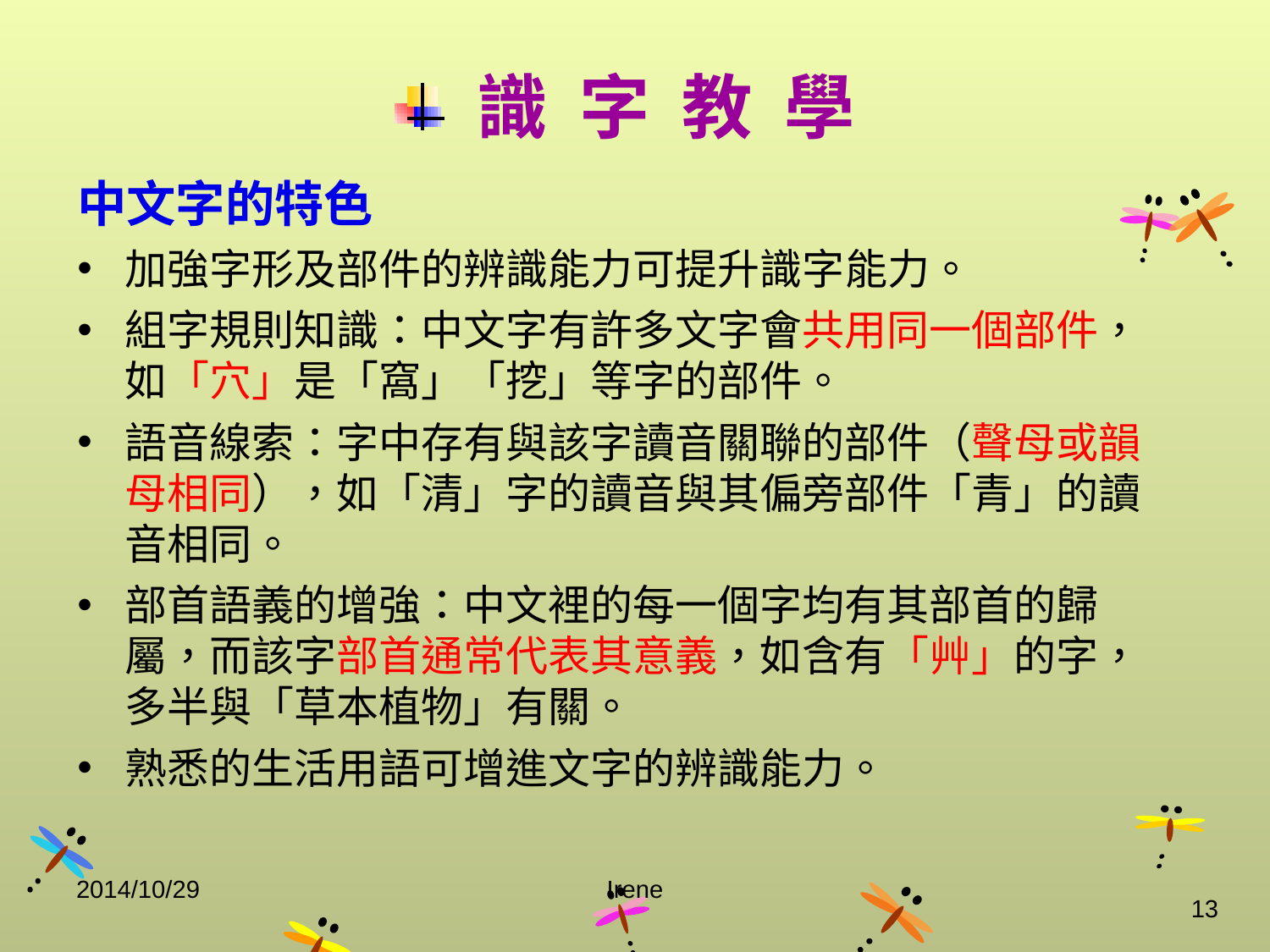

識  字  教  學

中文字的特色
加強字形及部件的辨識能力可提升識字能力。
組字規則知識：中文字有許多文字會共用同一個部件，如「穴」是「窩」「挖」等字的部件。
語音線索：字中存有與該字讀音關聯的部件（聲母或韻母相同），如「清」字的讀音與其偏旁部件「青」的讀音相同。
部首語義的增強：中文裡的每一個字均有其部首的歸屬，而該字部首通常代表其意義，如含有「艸」的字，多半與「草本植物」有關。
熟悉的生活用語可增進文字的辨識能力。
2014/10/29
Irene